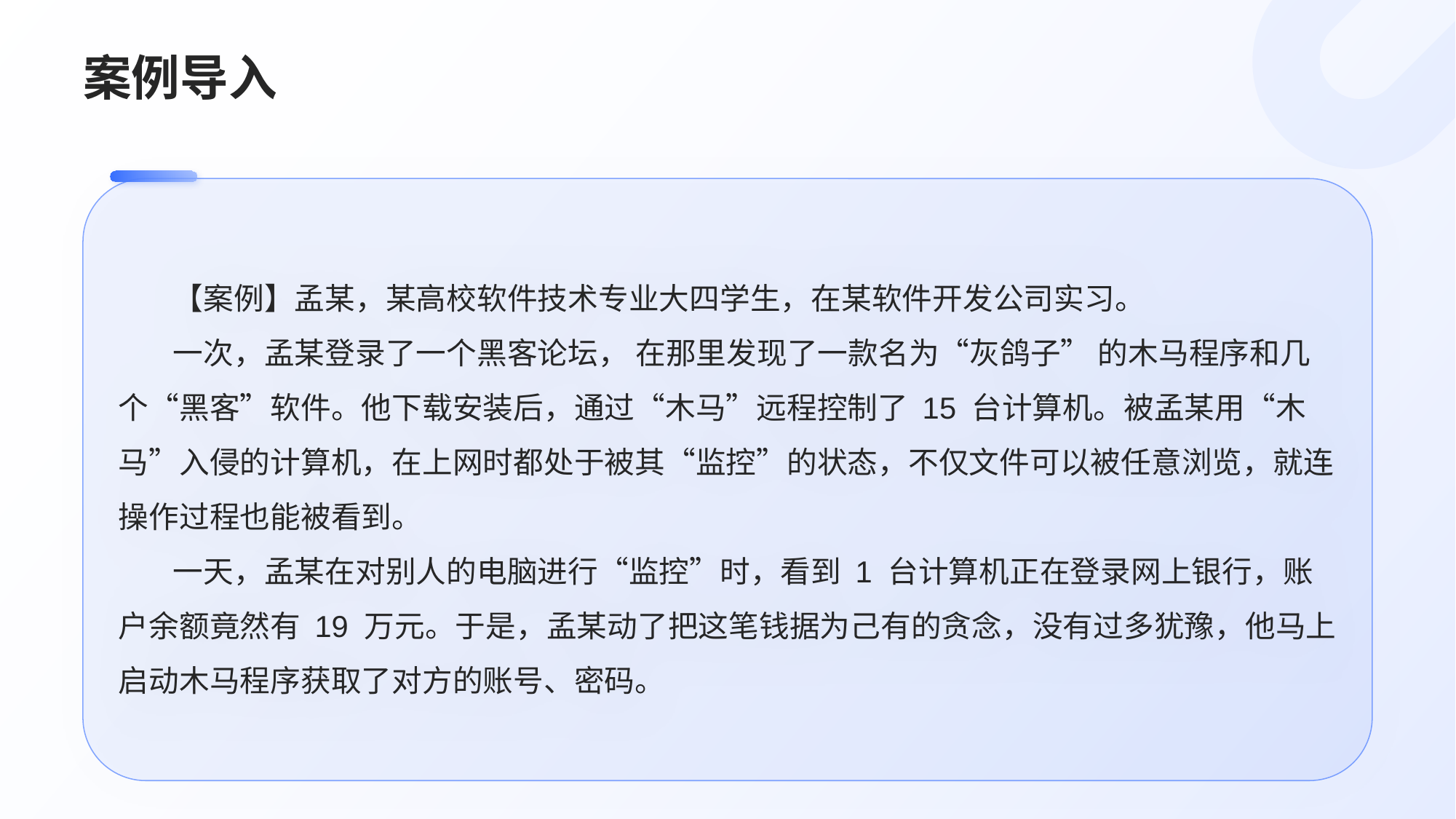

# 案例导入

【案例】孟某，某高校软件技术专业大四学生，在某软件开发公司实习。
一次，孟某登录了一个黑客论坛， 在那里发现了一款名为“灰鸽子” 的木马程序和几个“黑客”软件。他下载安装后，通过“木马”远程控制了 15 台计算机。被孟某用“木马”入侵的计算机，在上网时都处于被其“监控”的状态，不仅文件可以被任意浏览，就连操作过程也能被看到。
一天，孟某在对别人的电脑进行“监控”时，看到 1 台计算机正在登录网上银行，账户余额竟然有 19 万元。于是，孟某动了把这笔钱据为己有的贪念，没有过多犹豫，他马上启动木马程序获取了对方的账号、密码。